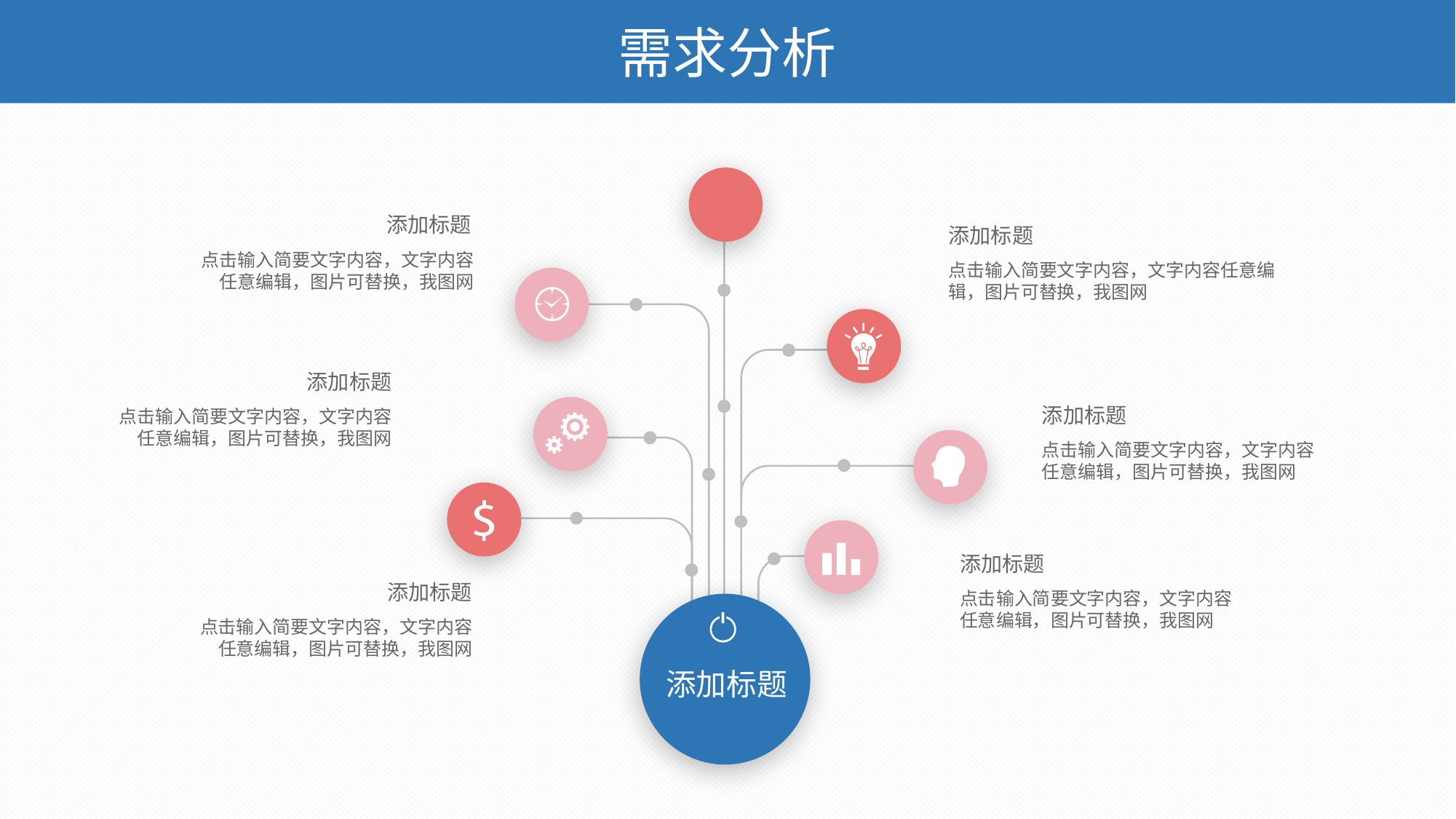

需求分析

添加标题
点击输入简要文字内容，文字内容任意编辑，图片可替换，我图网
添加标题
点击输入简要文字内容，文字内容任意编辑，图片可替换，我图网

添加标题
点击输入简要文字内容，文字内容任意编辑，图片可替换，我图网
添加标题
点击输入简要文字内容，文字内容任意编辑，图片可替换，我图网

添加标题
点击输入简要文字内容，文字内容任意编辑，图片可替换，我图网

添加标题
点击输入简要文字内容，文字内容任意编辑，图片可替换，我图网

添加标题